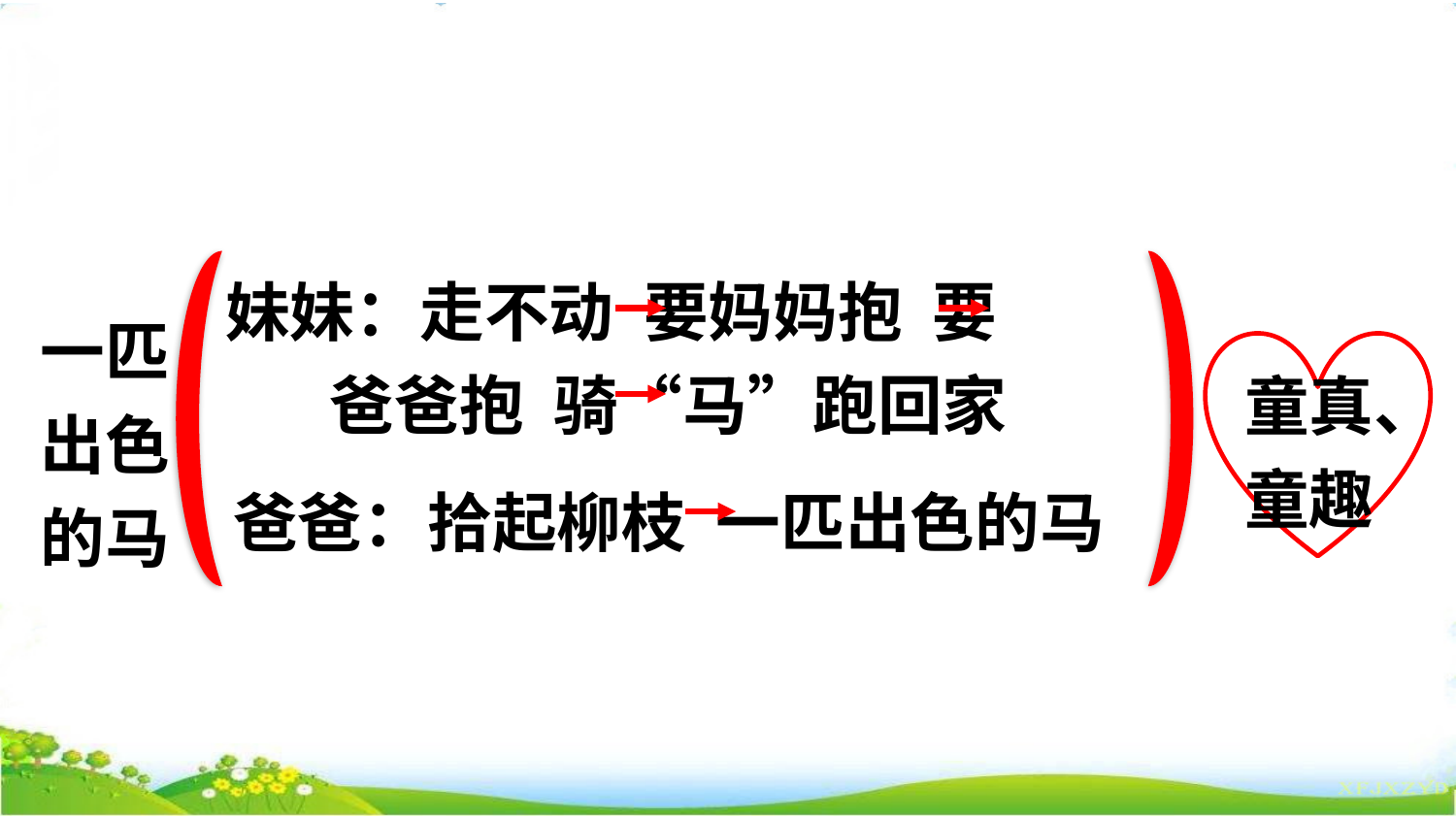

板书设计
妹妹：走不动  要妈妈抱  要
      爸爸抱  骑“马”跑回家

一匹出色的马

童真、童趣
爸爸：拾起柳枝  一匹出色的马